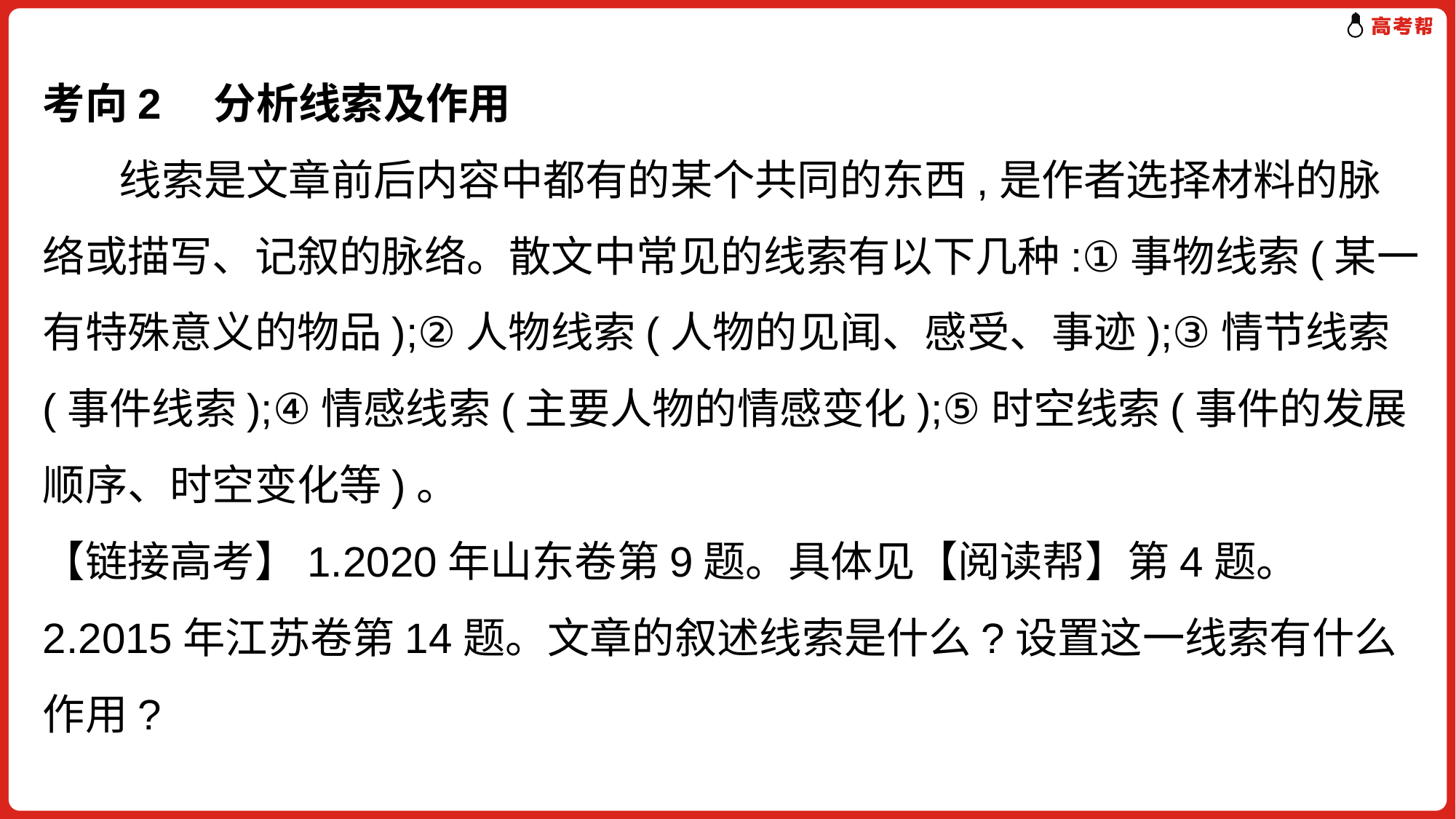

考向2　分析线索及作用
       线索是文章前后内容中都有的某个共同的东西,是作者选择材料的脉络或描写、记叙的脉络。散文中常见的线索有以下几种:①事物线索(某一有特殊意义的物品);②人物线索(人物的见闻、感受、事迹);③情节线索(事件线索);④情感线索(主要人物的情感变化);⑤时空线索(事件的发展顺序、时空变化等)。
【链接高考】1.2020年山东卷第9题。具体见【阅读帮】第4题。
2.2015年江苏卷第14题。文章的叙述线索是什么?设置这一线索有什么作用?